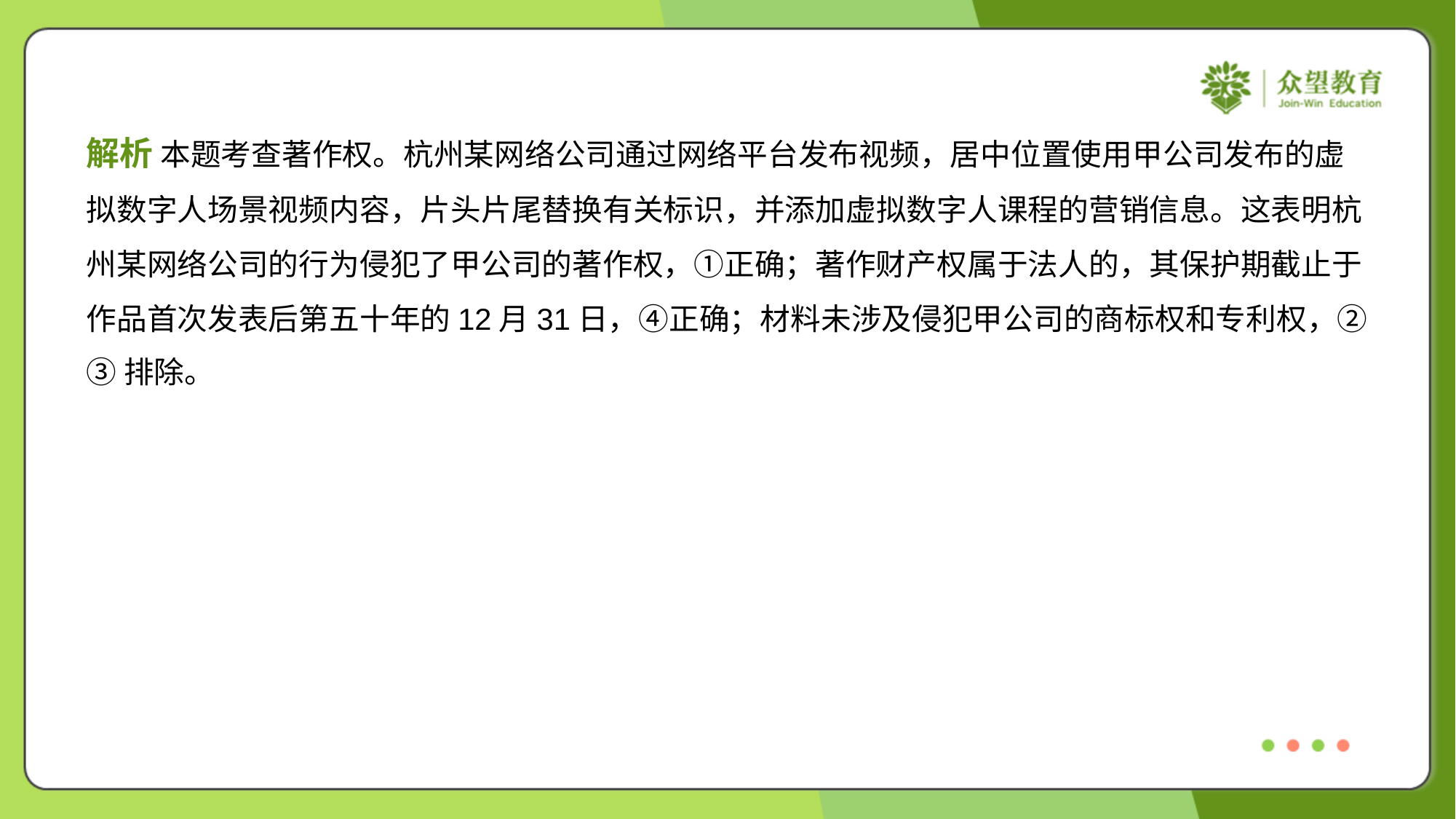

解析 本题考查著作权。杭州某网络公司通过网络平台发布视频，居中位置使用甲公司发布的虚
拟数字人场景视频内容，片头片尾替换有关标识，并添加虚拟数字人课程的营销信息。这表明杭
州某网络公司的行为侵犯了甲公司的著作权，①正确；著作财产权属于法人的，其保护期截止于
作品首次发表后第五十年的12月31日，④正确；材料未涉及侵犯甲公司的商标权和专利权，②
③排除。